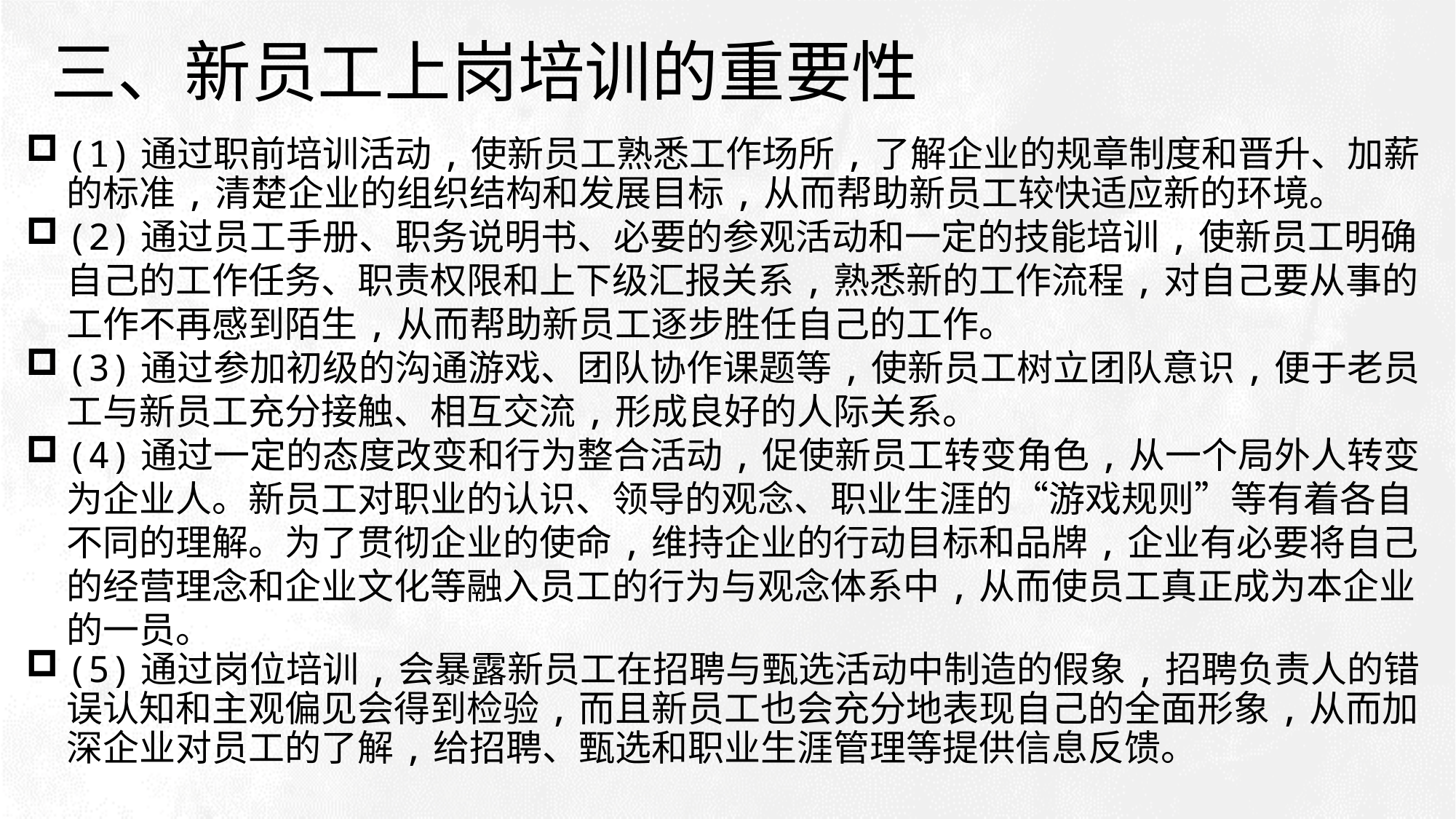

# 三、新员工上岗培训的重要性
(1)通过职前培训活动,使新员工熟悉工作场所,了解企业的规章制度和晋升、加薪的标准,清楚企业的组织结构和发展目标,从而帮助新员工较快适应新的环境。
(2)通过员工手册、职务说明书、必要的参观活动和一定的技能培训,使新员工明确自己的工作任务、职责权限和上下级汇报关系,熟悉新的工作流程,对自己要从事的工作不再感到陌生,从而帮助新员工逐步胜任自己的工作。
(3)通过参加初级的沟通游戏、团队协作课题等,使新员工树立团队意识,便于老员工与新员工充分接触、相互交流,形成良好的人际关系。
(4)通过一定的态度改变和行为整合活动,促使新员工转变角色,从一个局外人转变为企业人。新员工对职业的认识、领导的观念、职业生涯的“游戏规则”等有着各自不同的理解。为了贯彻企业的使命,维持企业的行动目标和品牌,企业有必要将自己的经营理念和企业文化等融入员工的行为与观念体系中,从而使员工真正成为本企业的一员。
(5)通过岗位培训,会暴露新员工在招聘与甄选活动中制造的假象,招聘负责人的错误认知和主观偏见会得到检验,而且新员工也会充分地表现自己的全面形象,从而加深企业对员工的了解,给招聘、甄选和职业生涯管理等提供信息反馈。